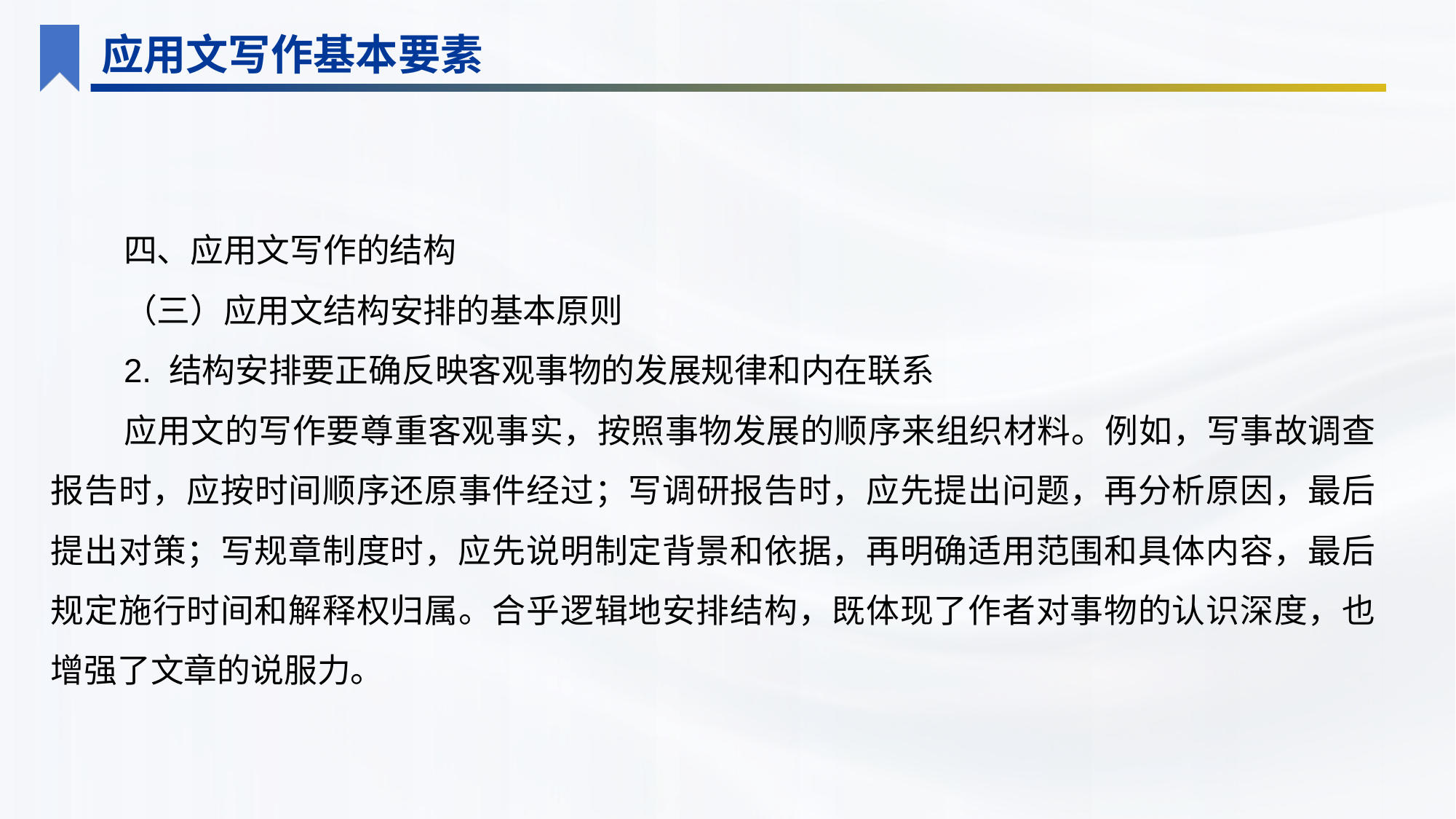

应用文写作基本要素
四、应用文写作的结构
（三）应用文结构安排的基本原则
2. 结构安排要正确反映客观事物的发展规律和内在联系
应用文的写作要尊重客观事实，按照事物发展的顺序来组织材料。例如，写事故调查报告时，应按时间顺序还原事件经过；写调研报告时，应先提出问题，再分析原因，最后提出对策；写规章制度时，应先说明制定背景和依据，再明确适用范围和具体内容，最后规定施行时间和解释权归属。合乎逻辑地安排结构，既体现了作者对事物的认识深度，也增强了文章的说服力。